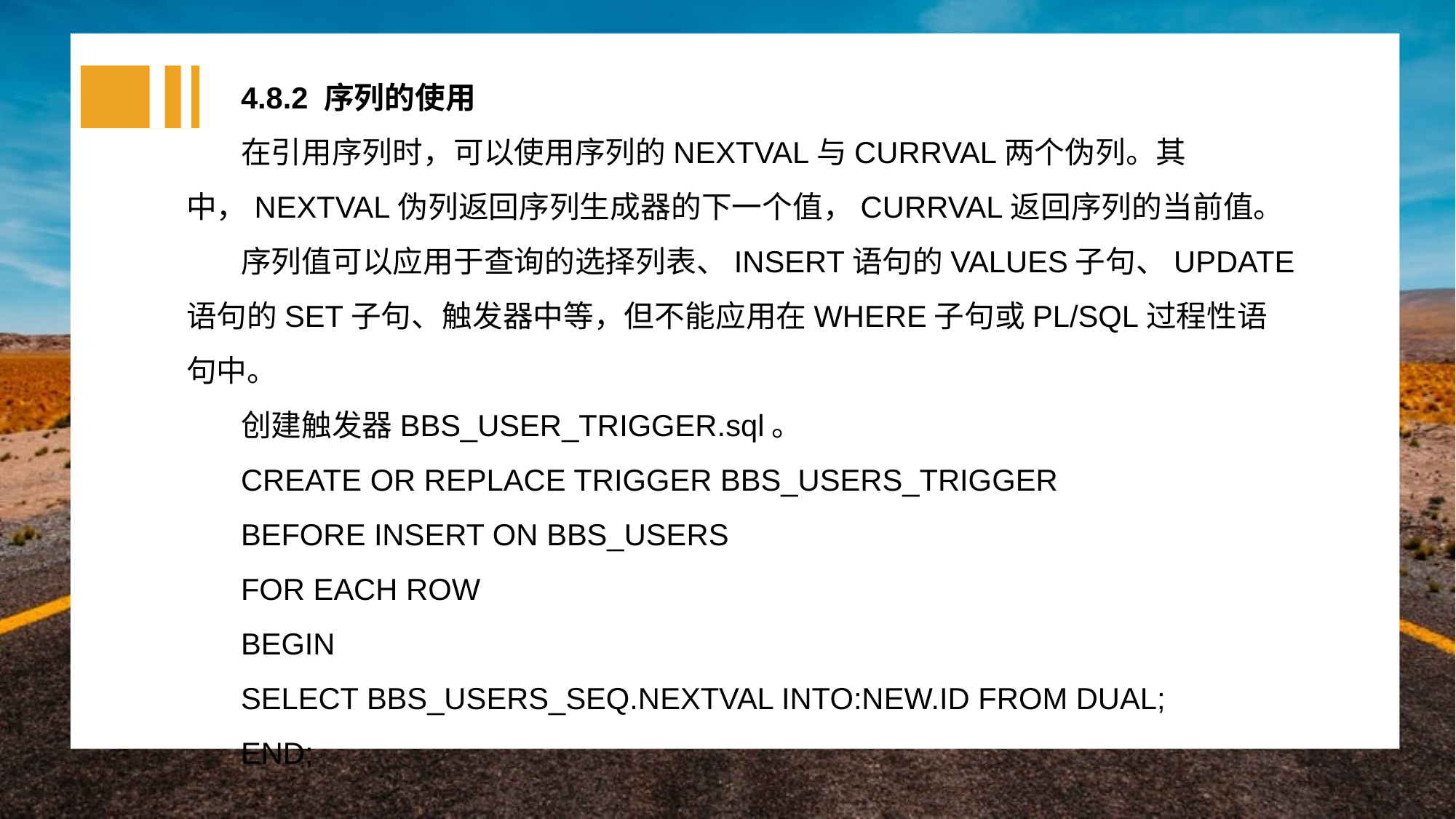

4.8.2 序列的使用
在引用序列时，可以使用序列的NEXTVAL与CURRVAL两个伪列。其中，NEXTVAL伪列返回序列生成器的下一个值，CURRVAL返回序列的当前值。
序列值可以应用于查询的选择列表、INSERT语句的VALUES子句、UPDATE语句的SET子句、触发器中等，但不能应用在WHERE子句或PL/SQL过程性语句中。
创建触发器BBS_USER_TRIGGER.sql。
CREATE OR REPLACE TRIGGER BBS_USERS_TRIGGER
BEFORE INSERT ON BBS_USERS
FOR EACH ROW
BEGIN
SELECT BBS_USERS_SEQ.NEXTVAL INTO:NEW.ID FROM DUAL;
END;